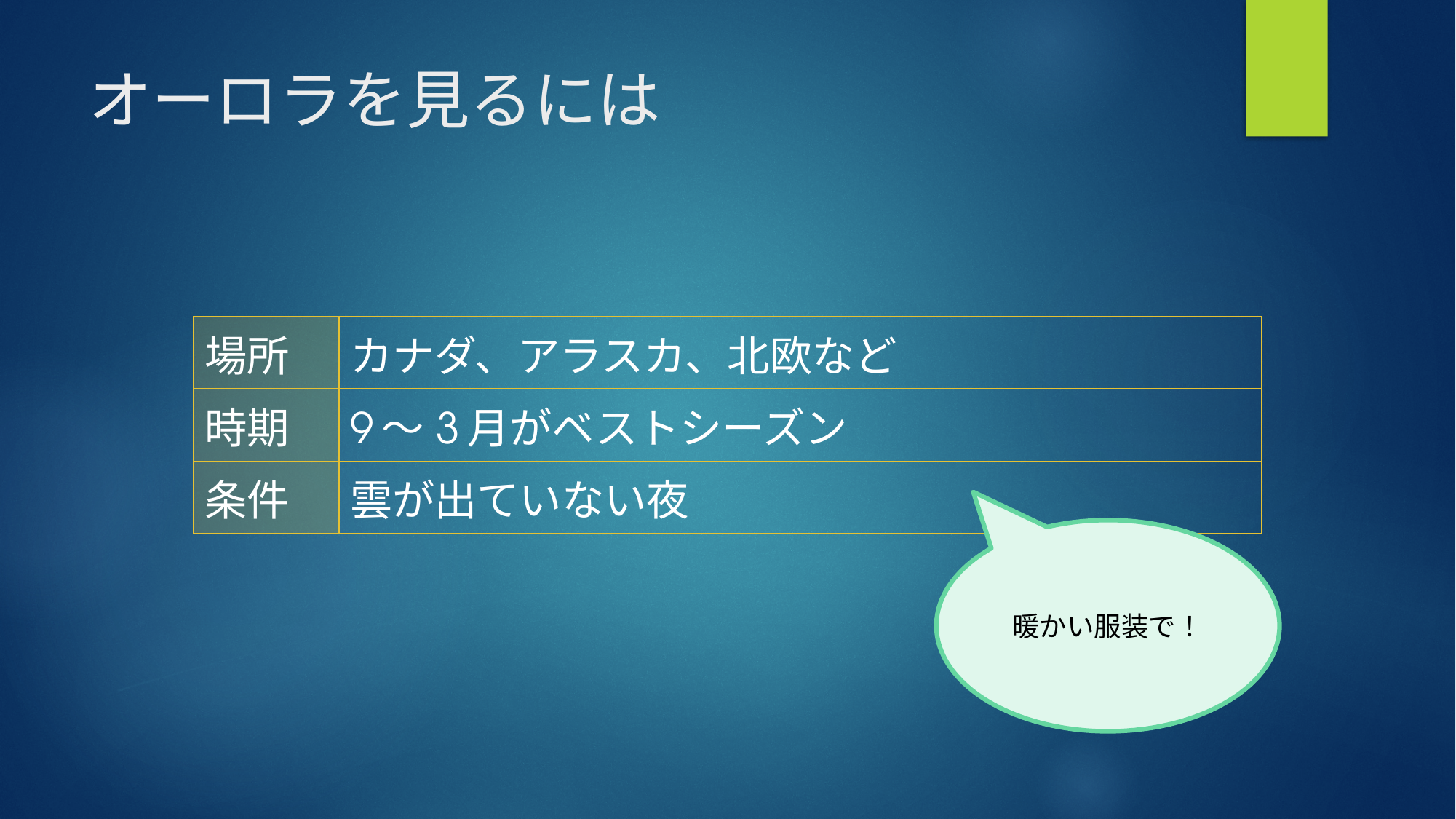

# オーロラを見るには
| 場所 | カナダ、アラスカ、北欧など |
| --- | --- |
| 時期 | 9～3月がベストシーズン |
| 条件 | 雲が出ていない夜 |
暖かい服装で！